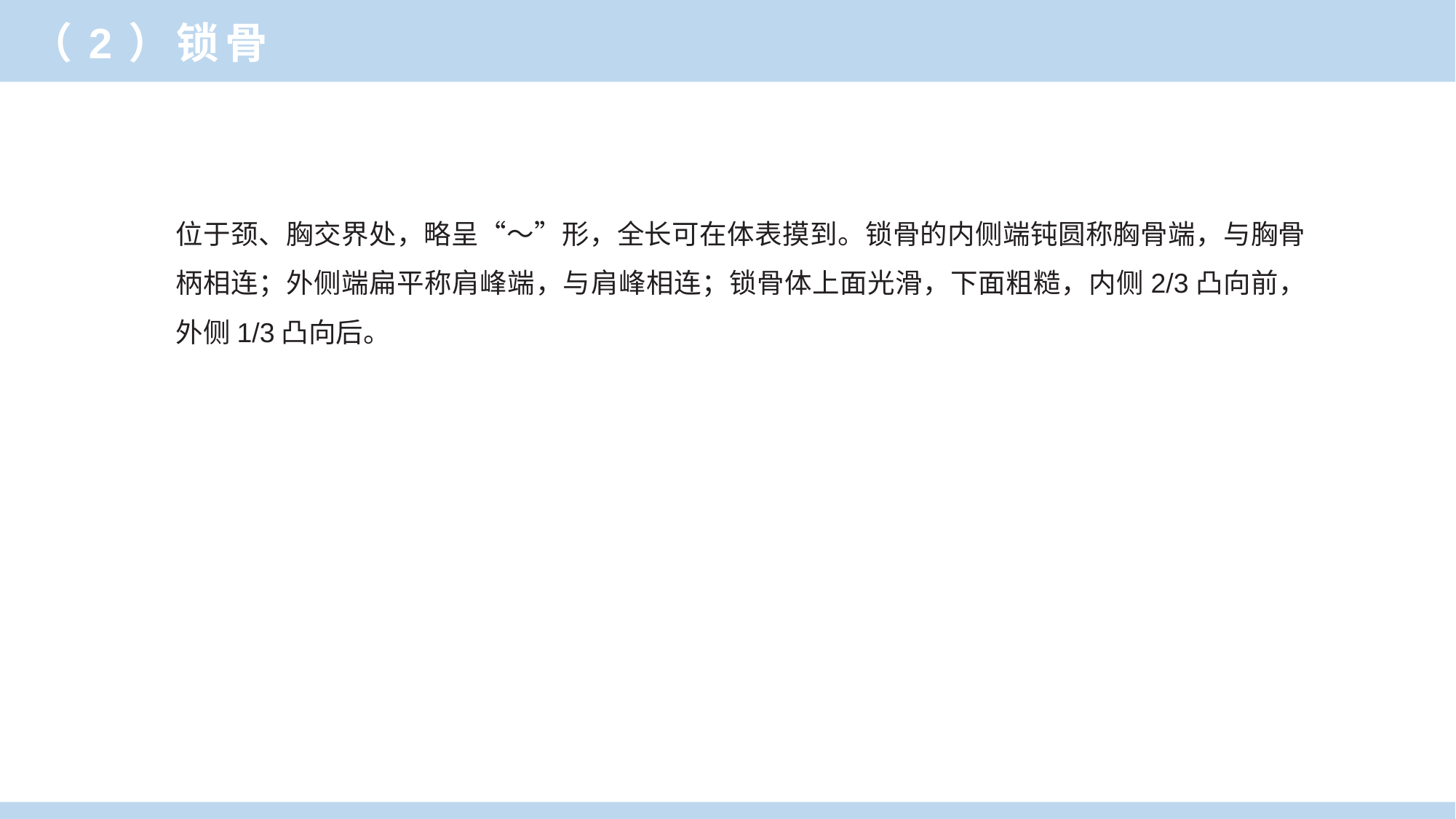

（2）锁骨

位于颈、胸交界处，略呈“～”形，全长可在体表摸到。锁骨的内侧端钝圆称胸骨端，与胸骨柄相连；外侧端扁平称肩峰端，与肩峰相连；锁骨体上面光滑，下面粗糙，内侧2/3凸向前，外侧1/3凸向后。